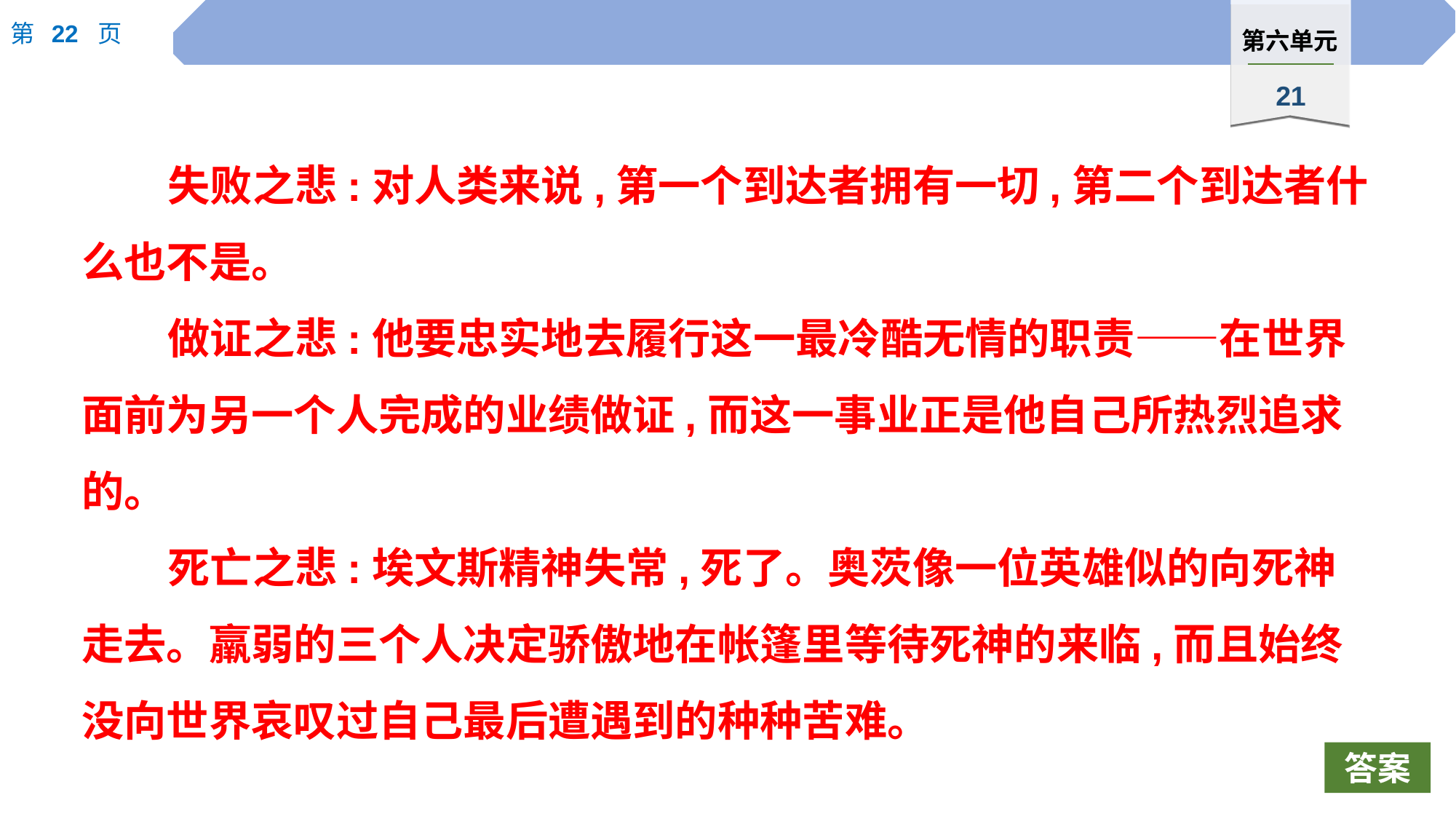

失败之悲:对人类来说,第一个到达者拥有一切,第二个到达者什么也不是。
做证之悲:他要忠实地去履行这一最冷酷无情的职责——在世界面前为另一个人完成的业绩做证,而这一事业正是他自己所热烈追求的。
死亡之悲:埃文斯精神失常,死了。奥茨像一位英雄似的向死神走去。羸弱的三个人决定骄傲地在帐篷里等待死神的来临,而且始终没向世界哀叹过自己最后遭遇到的种种苦难。
答案